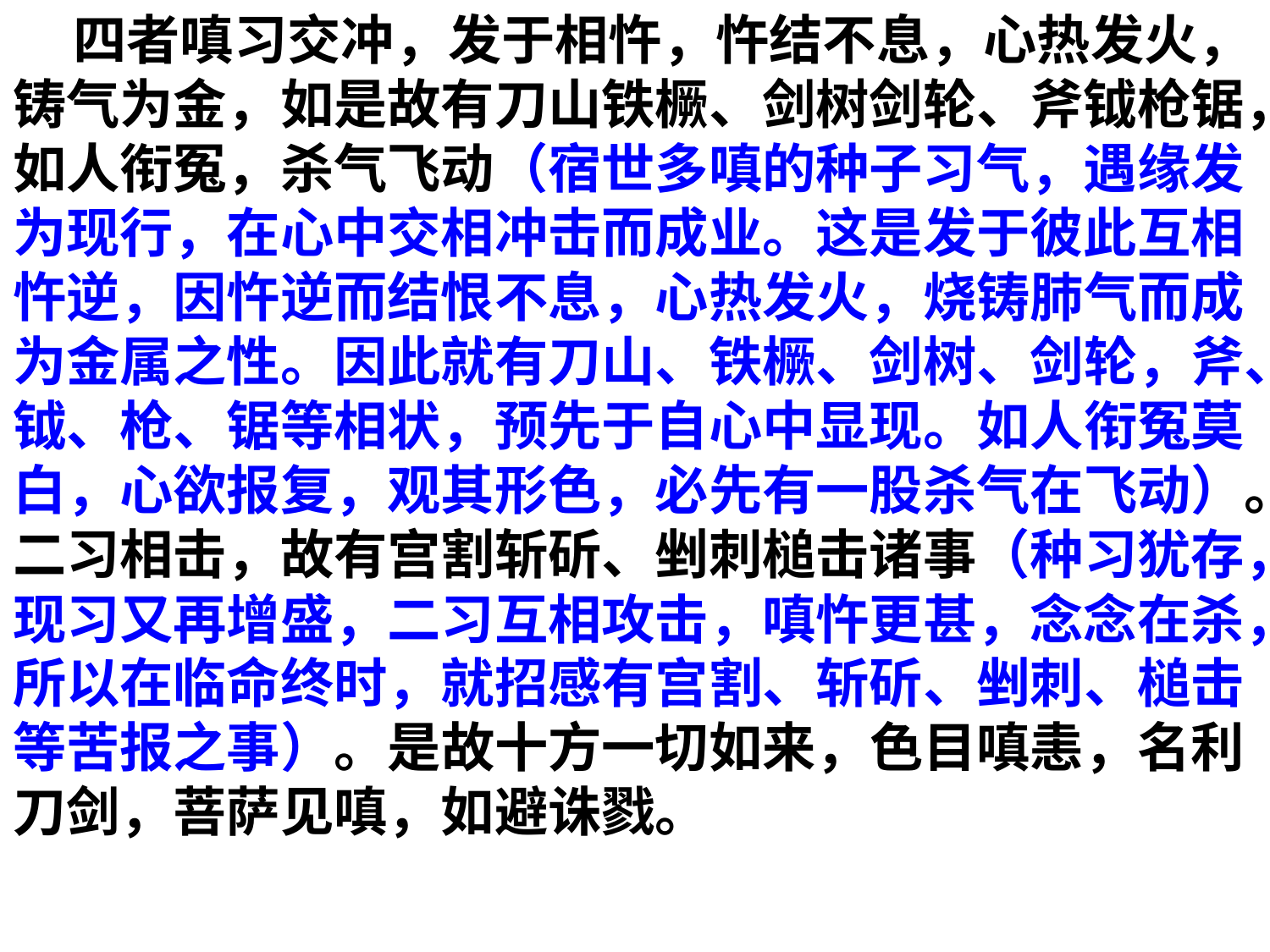

四者嗔习交冲，发于相忤，忤结不息，心热发火，铸气为金，如是故有刀山铁橛、剑树剑轮、斧钺枪锯，如人衔冤，杀气飞动（宿世多嗔的种子习气，遇缘发为现行，在心中交相冲击而成业。这是发于彼此互相忤逆，因忤逆而结恨不息，心热发火，烧铸肺气而成为金属之性。因此就有刀山、铁橛、剑树、剑轮，斧、钺、枪、锯等相状，预先于自心中显现。如人衔冤莫白，心欲报复，观其形色，必先有一股杀气在飞动）。二习相击，故有宫割斩斫、剉刺槌击诸事（种习犹存，现习又再增盛，二习互相攻击，嗔忤更甚，念念在杀，所以在临命终时，就招感有宫割、斩斫、剉刺、槌击等苦报之事）。是故十方一切如来，色目嗔恚，名利刀剑，菩萨见嗔，如避诛戮。